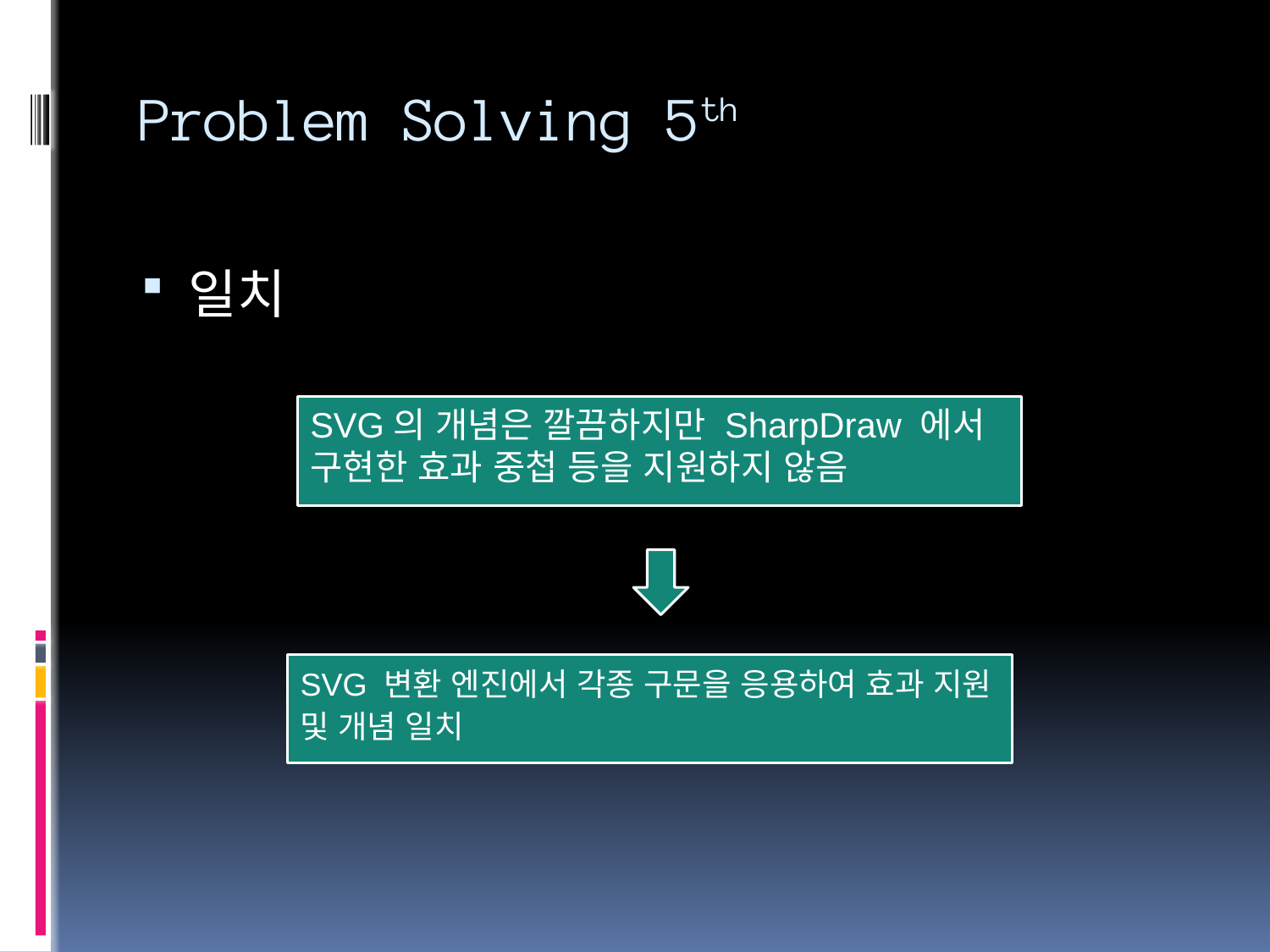

# Problem Solving 5th
일치

SVG의 개념은 깔끔하지만 SharpDraw 에서
구현한 효과 중첩 등을 지원하지 않음

SVG 변환 엔진에서 각종 구문을 응용하여 효과 지원 및 개념 일치